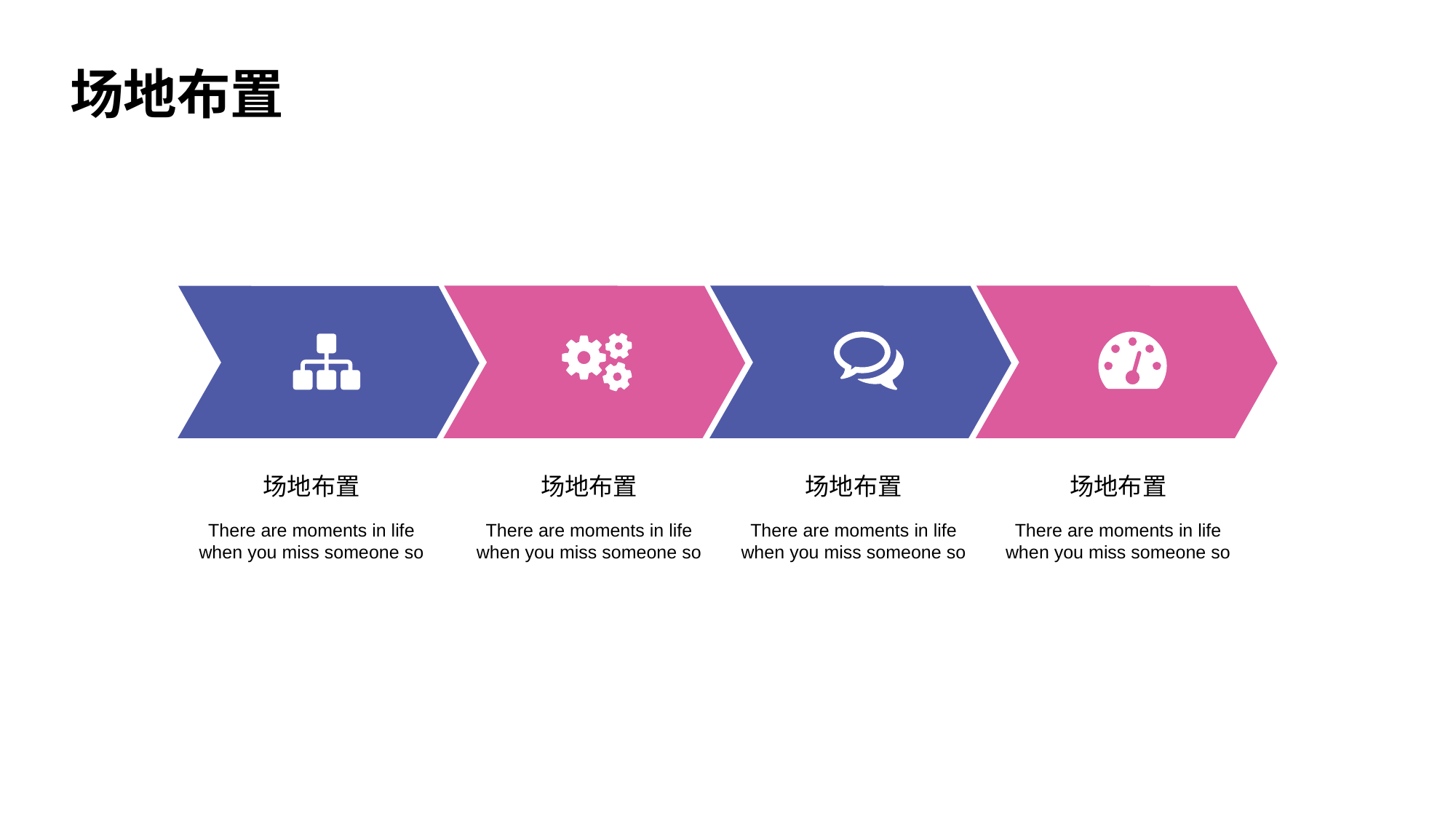

场地布置

场地布置
场地布置
场地布置
场地布置
There are moments in life when you miss someone so
There are moments in life when you miss someone so
There are moments in life when you miss someone so
There are moments in life when you miss someone so